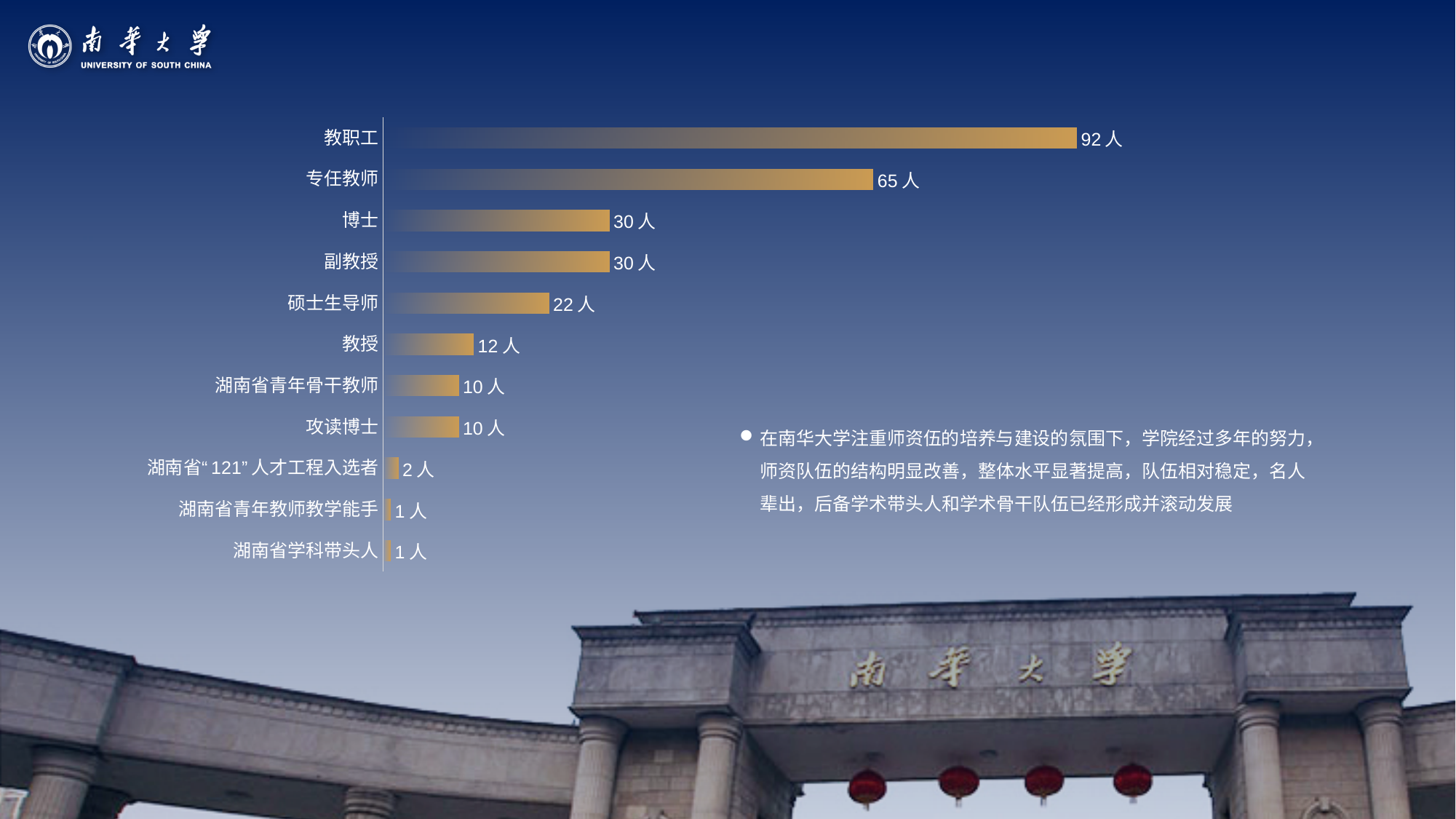

### Chart

| Category | 人数 |
|---|---|
| 湖南省学科带头人 | 1.0 |
| 湖南省青年教师教学能手 | 1.0 |
| 湖南省“121”人才工程入选者 | 2.0 |
| 攻读博士 | 10.0 |
| 湖南省青年骨干教师 | 10.0 |
| 教授 | 12.0 |
| 硕士生导师 | 22.0 |
| 副教授 | 30.0 |
| 博士 | 30.0 |
| 专任教师 | 65.0 |
| 教职工 | 92.0 |
在南华大学注重师资伍的培养与建设的氛围下，学院经过多年的努力，师资队伍的结构明显改善，整体水平显著提高，队伍相对稳定，名人辈出，后备学术带头人和学术骨干队伍已经形成并滚动发展